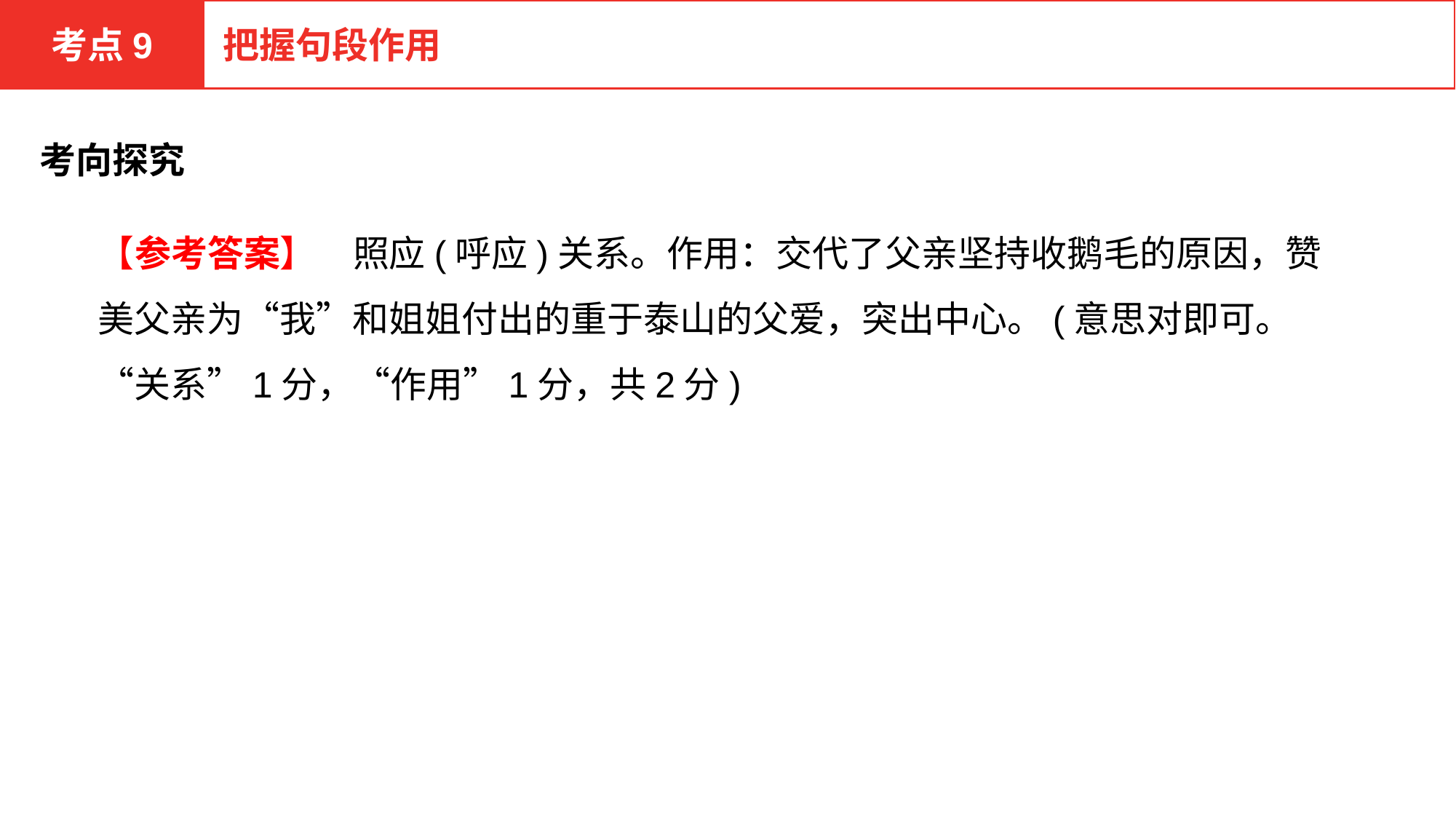

考点9
把握句段作用
考向探究

【参考答案】　照应(呼应)关系。作用：交代了父亲坚持收鹅毛的原因，赞美父亲为“我”和姐姐付出的重于泰山的父爱，突出中心。(意思对即可。“关系”1分，“作用”1分，共2分)